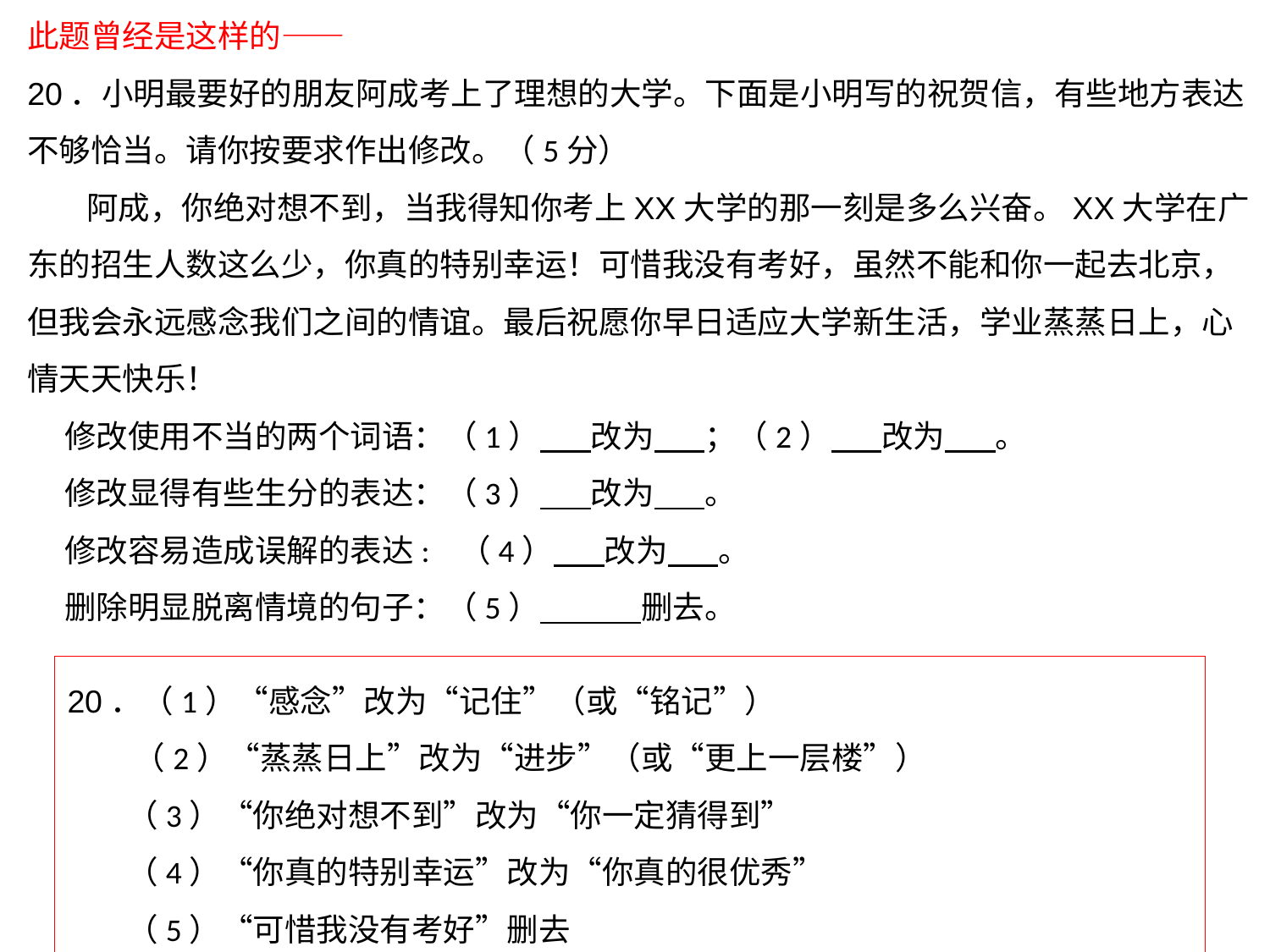

此题曾经是这样的——
20．小明最要好的朋友阿成考上了理想的大学。下面是小明写的祝贺信，有些地方表达不够恰当。请你按要求作出修改。（5分）
  阿成，你绝对想不到，当我得知你考上XX大学的那一刻是多么兴奋。XX大学在广东的招生人数这么少，你真的特别幸运！可惜我没有考好，虽然不能和你一起去北京，但我会永远感念我们之间的情谊。最后祝愿你早日适应大学新生活，学业蒸蒸日上，心情天天快乐！
修改使用不当的两个词语：（1）       改为       ；（2）       改为       。
修改显得有些生分的表达：（3）       改为       。
修改容易造成误解的表达:   （4）       改为       。
删除明显脱离情境的句子：（5）              删去。
20．（1）“感念”改为“记住”（或“铭记”）
   （2）“蒸蒸日上”改为“进步”（或“更上一层楼”）
  （3）“你绝对想不到”改为“你一定猜得到”
  （4）“你真的特别幸运”改为“你真的很优秀”
  （5）“可惜我没有考好”删去